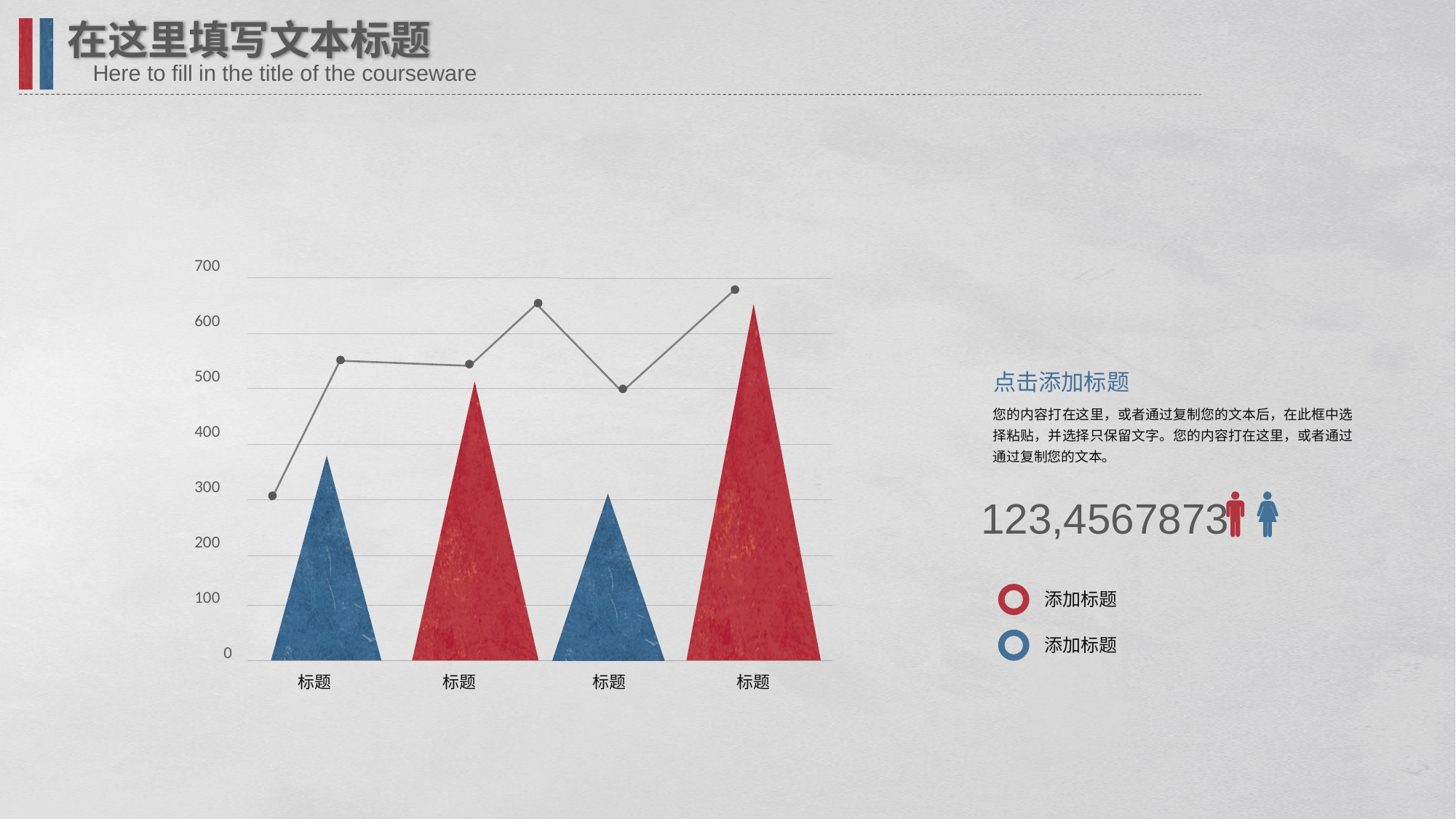

在这里填写文本标题

Here to fill in the title of the courseware
700

600

点击添加标题
500

您的内容打在这里，或者通过复制您的文本后，在此框中选择粘贴，并选择只保留文字。您的内容打在这里，或者通过通过复制您的文本。
400

300
123,4567873

200

100

添加标题

添加标题
0

标题
标题
标题
标题